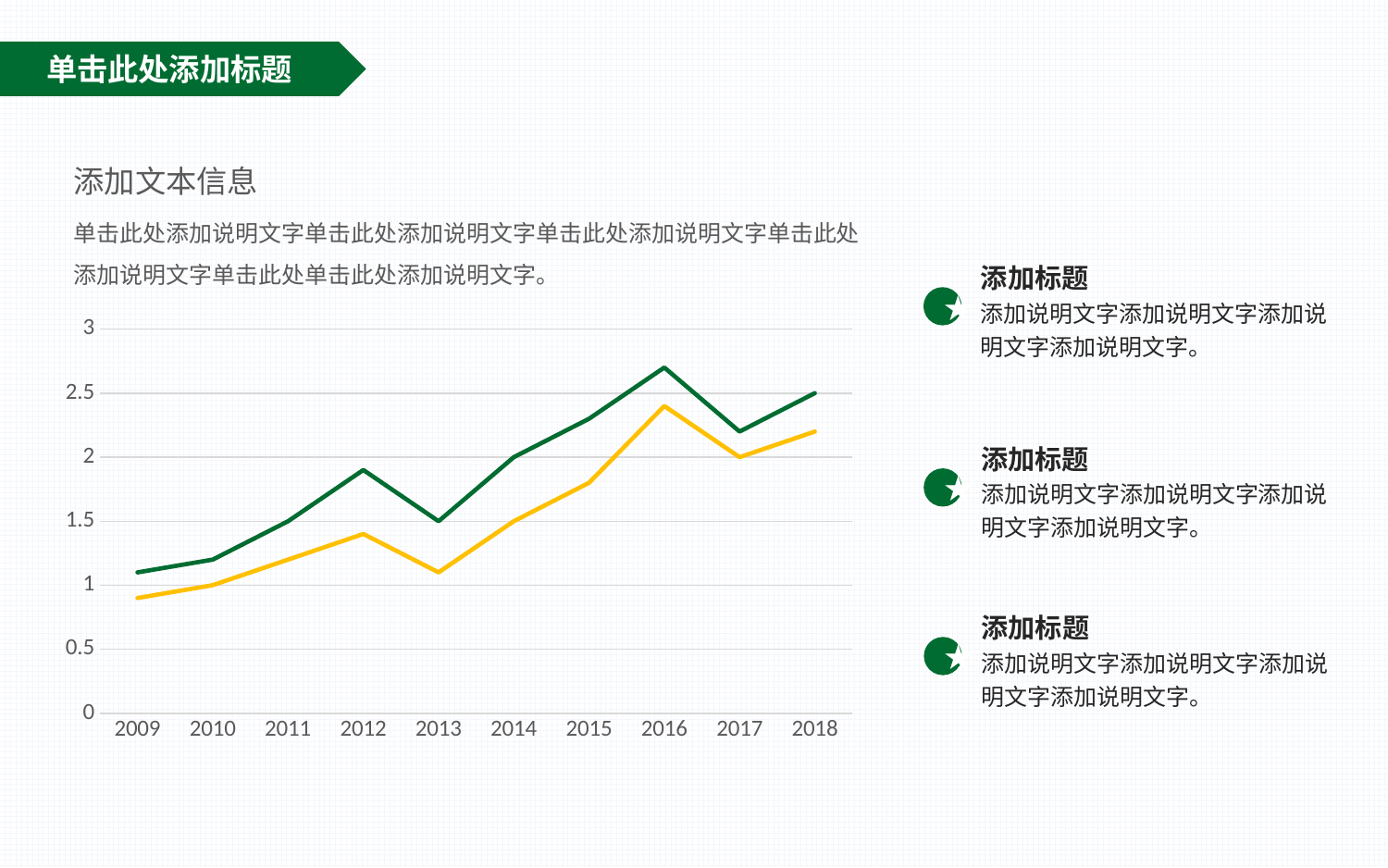

单击此处添加标题
添加文本信息
单击此处添加说明文字单击此处添加说明文字单击此处添加说明文字单击此处添加说明文字单击此处单击此处添加说明文字。
添加标题
添加说明文字添加说明文字添加说明文字添加说明文字。
★

### Chart

| Category | 系列 1 | 系列 2 |
|---|---|---|
| 2009 | 0.9 | 1.1 |
| 2010 | 1.0 | 1.2 |
| 2011 | 1.2 | 1.5 |
| 2012 | 1.4 | 1.9 |
| 2013 | 1.1 | 1.5 |
| 2014 | 1.5 | 2.0 |
| 2015 | 1.8 | 2.3 |
| 2016 | 2.4 | 2.7 |
| 2017 | 2.0 | 2.2 |
| 2018 | 2.2 | 2.5 |
添加标题
添加说明文字添加说明文字添加说明文字添加说明文字。
★
添加标题
添加说明文字添加说明文字添加说明文字添加说明文字。
★